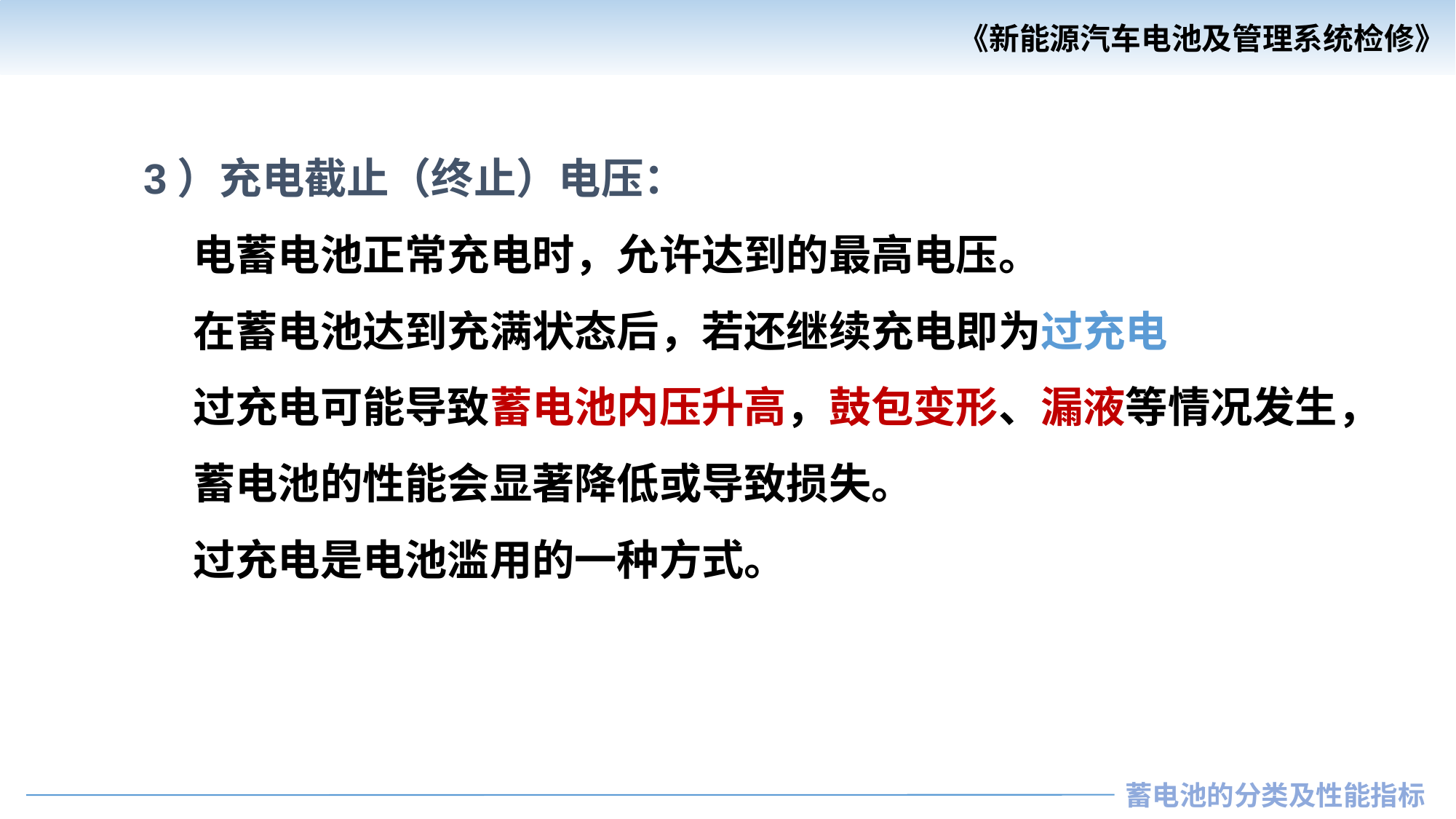

3）充电截止（终止）电压：
         电蓄电池正常充电时，允许达到的最高电压。
         在蓄电池达到充满状态后，若还继续充电即为过充电
         过充电可能导致蓄电池内压升高，鼓包变形、漏液等情况发生，
         蓄电池的性能会显著降低或导致损失。
         过充电是电池滥用的一种方式。